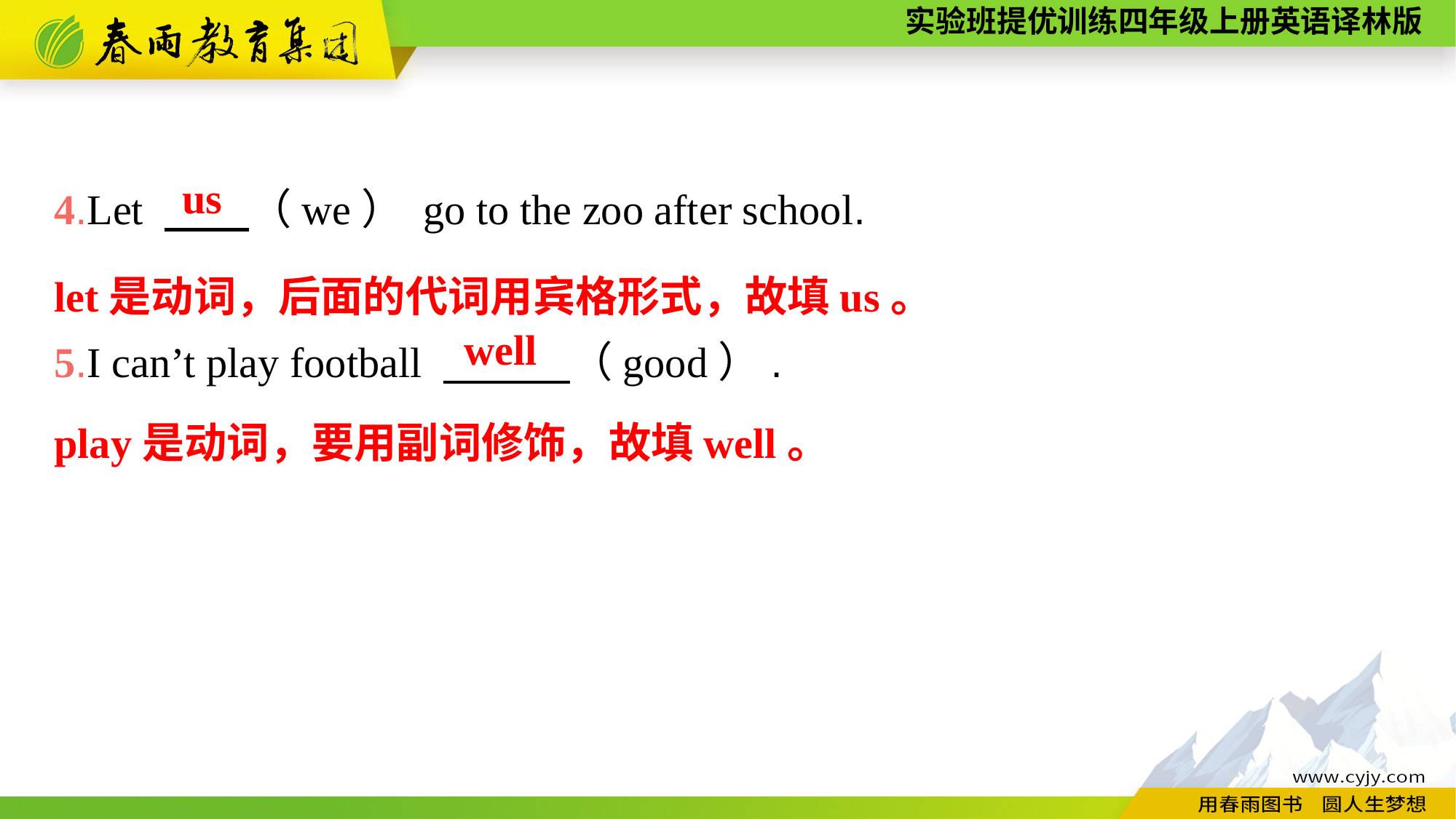

4.Let 　　（we） go to the zoo after school.

5.I can’t play football 　　　（good）.
us
let是动词，后面的代词用宾格形式，故填us。
well
play是动词，要用副词修饰，故填well。